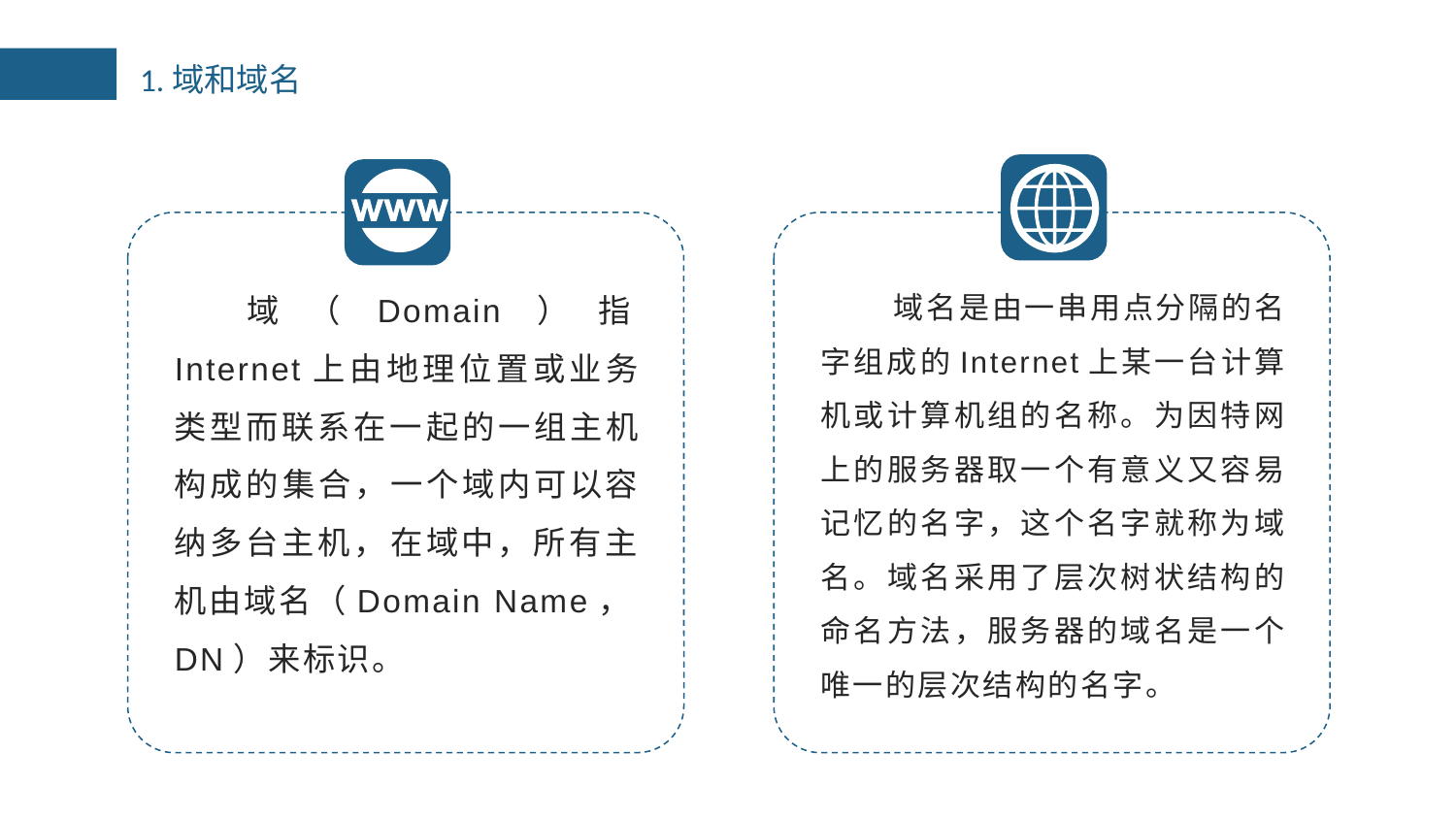

1.域和域名

域（Domain）指Internet上由地理位置或业务类型而联系在一起的一组主机构成的集合，一个域内可以容纳多台主机，在域中，所有主机由域名（Domain Name，DN）来标识。
域名是由一串用点分隔的名字组成的Internet上某一台计算机或计算机组的名称。为因特网上的服务器取一个有意义又容易记忆的名字，这个名字就称为域名。域名采用了层次树状结构的命名方法，服务器的域名是一个唯一的层次结构的名字。